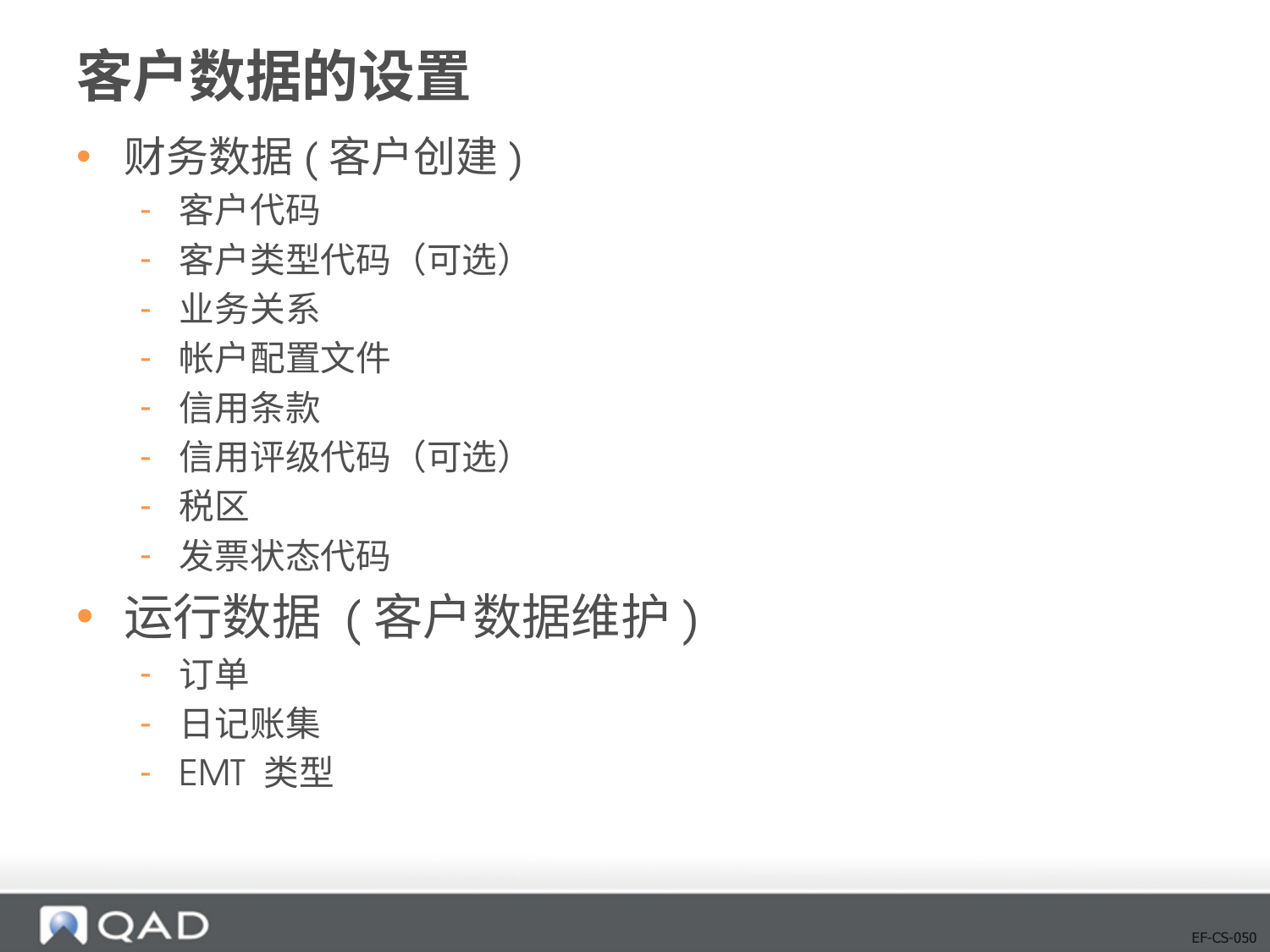

# 客户数据的设置
财务数据(客户创建)
客户代码
客户类型代码（可选）
业务关系
帐户配置文件
信用条款
信用评级代码（可选）
税区
发票状态代码
运行数据 (客户数据维护)
订单
日记账集
EMT 类型
EF-CS-050